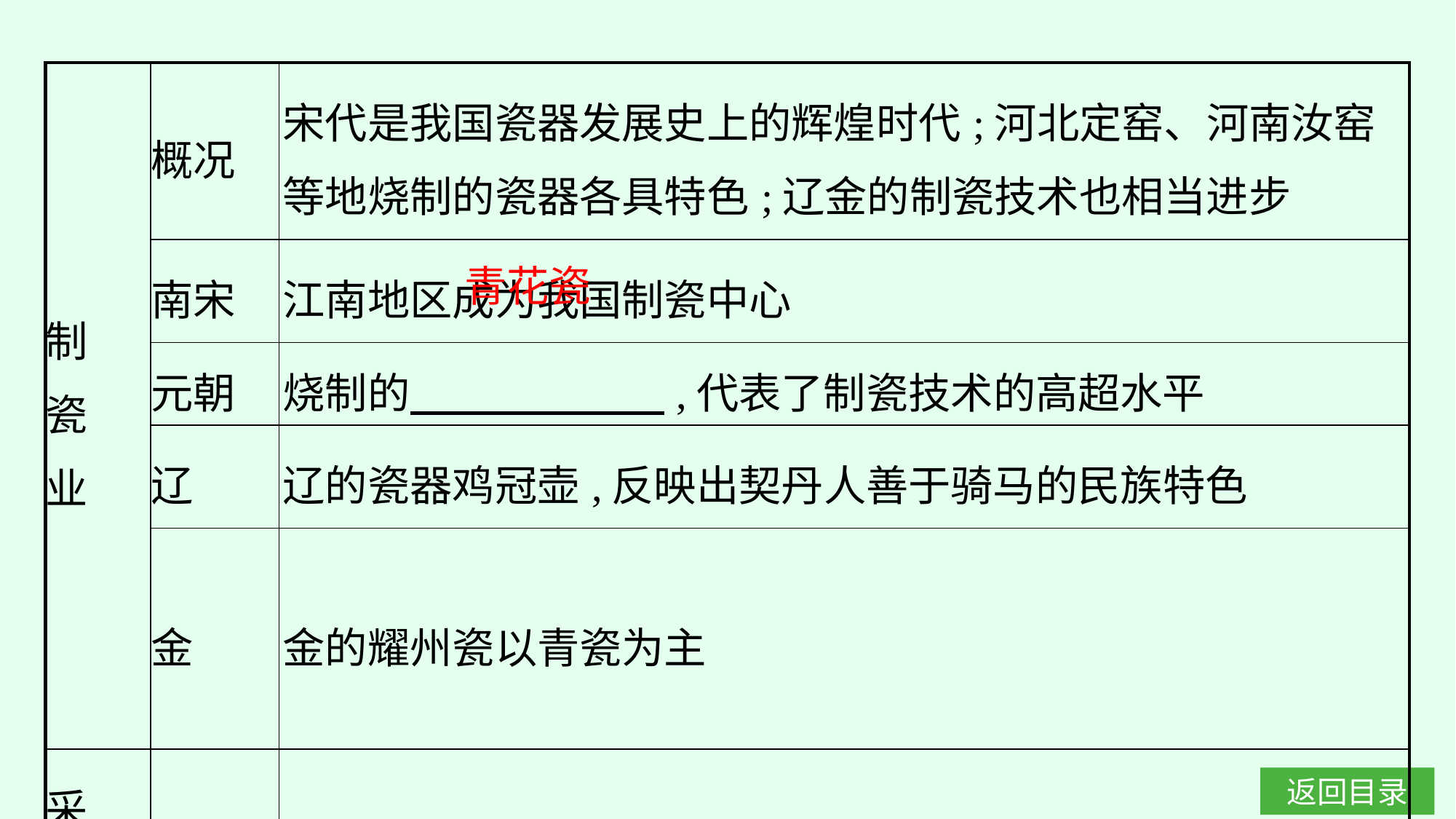

| 制 瓷 业 | 概况 | 宋代是我国瓷器发展史上的辉煌时代;河北定窑、河南汝窑等地烧制的瓷器各具特色;辽金的制瓷技术也相当进步 |
| --- | --- | --- |
|  | 南宋 | 江南地区成为我国制瓷中心 |
|  | 元朝 | 烧制的　　　　　　,代表了制瓷技术的高超水平 |
|  | 辽 | 辽的瓷器鸡冠壶,反映出契丹人善于骑马的民族特色 |
|  | 金 | 金的耀州瓷以青瓷为主 |
| 采 煤 业 | 北宋 | 煤得到大量开采;金的煤产量和使用相当可观;煤广泛用于冶铁炼钢 |
青花瓷